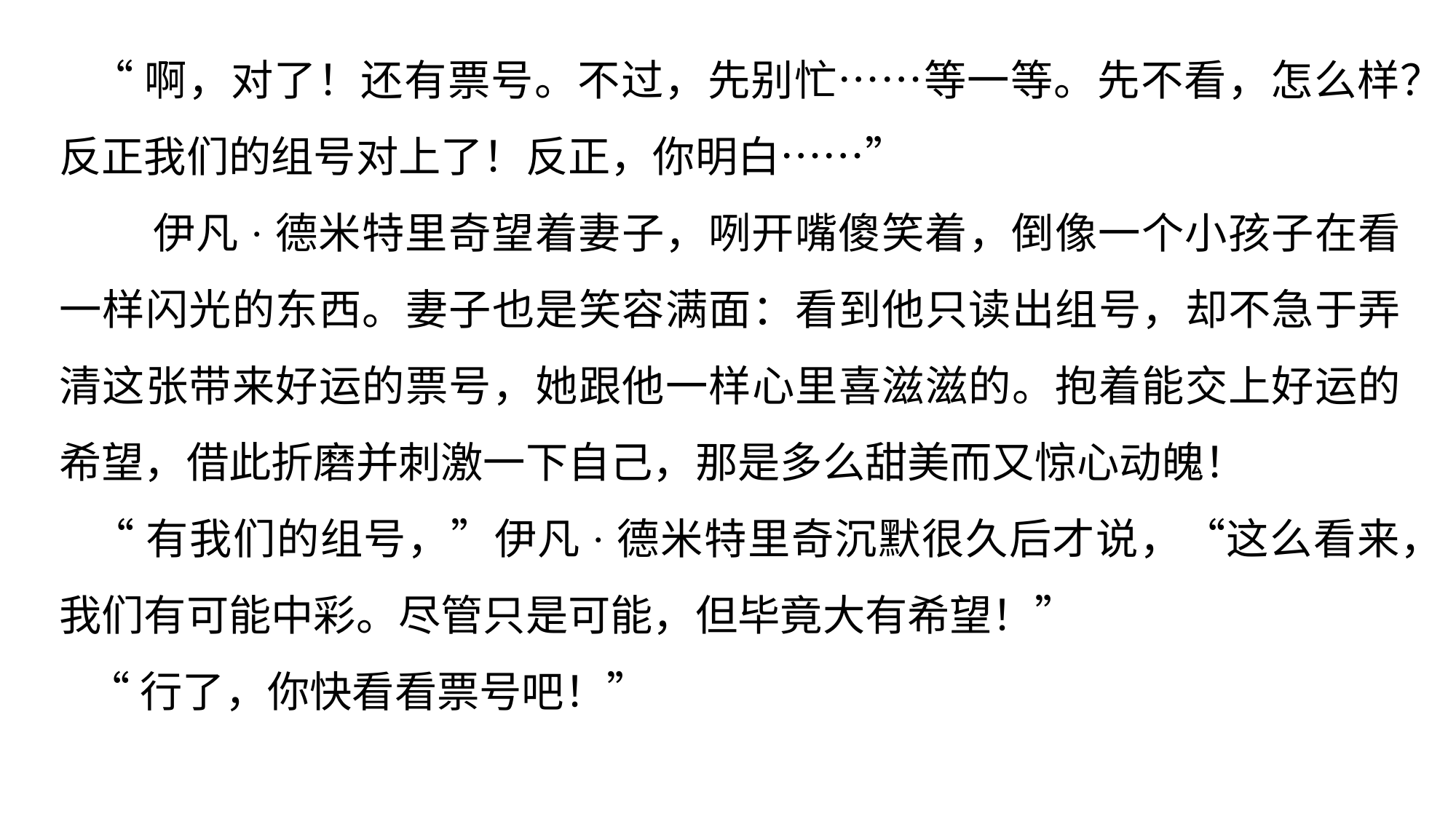

“啊，对了！还有票号。不过，先别忙……等一等。先不看，怎么样？反正我们的组号对上了！反正，你明白……”
        伊凡·德米特里奇望着妻子，咧开嘴傻笑着，倒像一个小孩子在看一样闪光的东西。妻子也是笑容满面：看到他只读出组号，却不急于弄清这张带来好运的票号，她跟他一样心里喜滋滋的。抱着能交上好运的希望，借此折磨并刺激一下自己，那是多么甜美而又惊心动魄！
   “有我们的组号，”伊凡·德米特里奇沉默很久后才说，“这么看来，我们有可能中彩。尽管只是可能，但毕竟大有希望！”
   “行了，你快看看票号吧！”